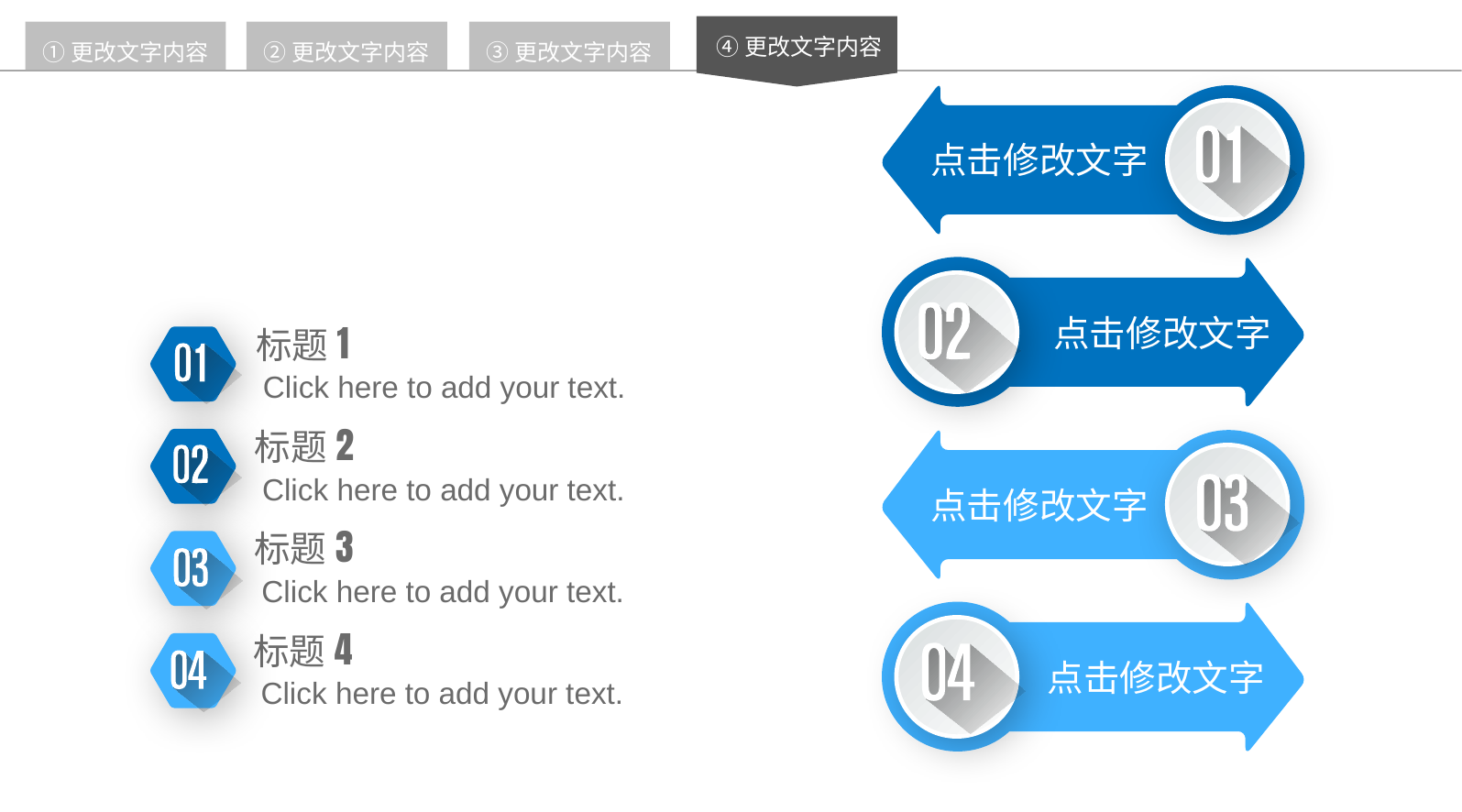

④更改文字内容

①更改文字内容

②更改文字内容

③更改文字内容

点击修改文字

点击修改文字
标题1

Click here to add your text.
标题2

Click here to add your text.

点击修改文字
标题3

Click here to add your text.

点击修改文字
标题4

Click here to add your text.